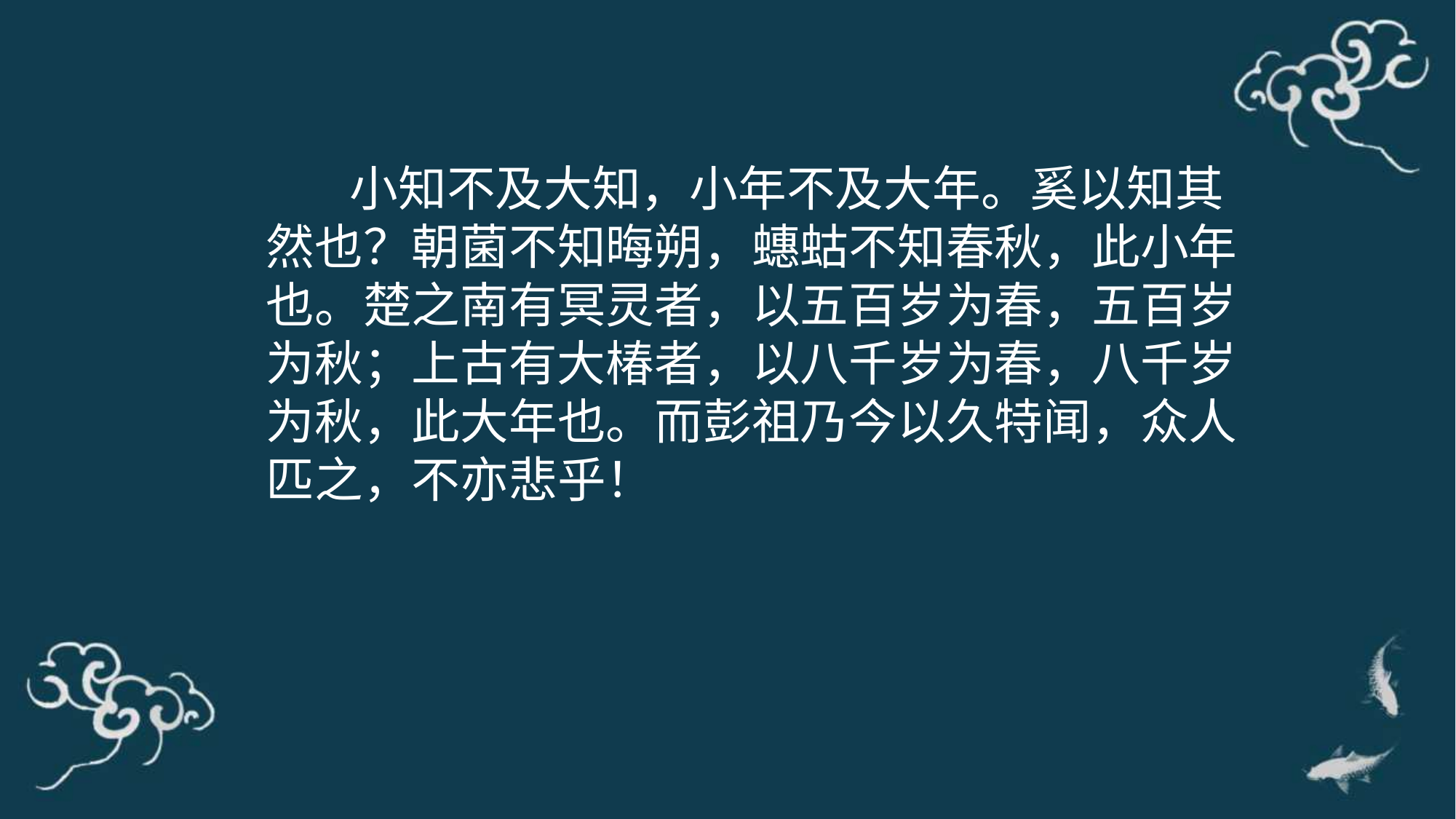

小知不及大知，小年不及大年。奚以知其然也？朝菌不知晦朔，蟪蛄不知春秋，此小年也。楚之南有冥灵者，以五百岁为春，五百岁为秋；上古有大椿者，以八千岁为春，八千岁为秋，此大年也。而彭祖乃今以久特闻，众人匹之，不亦悲乎！